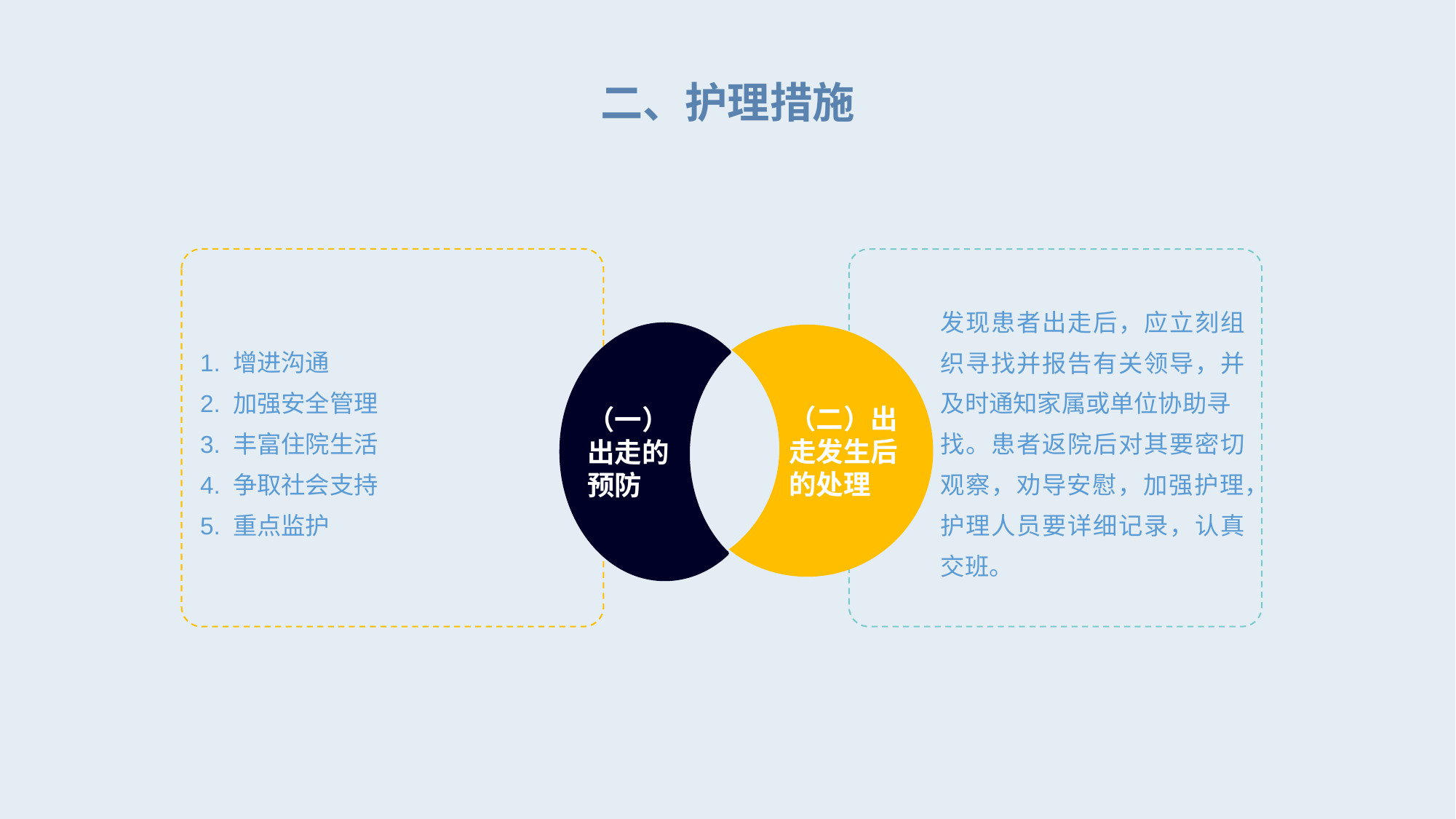

二、护理措施
1. 增进沟通
2. 加强安全管理
3. 丰富住院生活
4. 争取社会支持
5. 重点监护
发现患者出走后，应立刻组织寻找并报告有关领导，并及时通知家属或单位协助寻
找。患者返院后对其要密切观察，劝导安慰，加强护理，护理人员要详细记录，认真交班。
（二）出走发生后的处理
（一）出走的预防